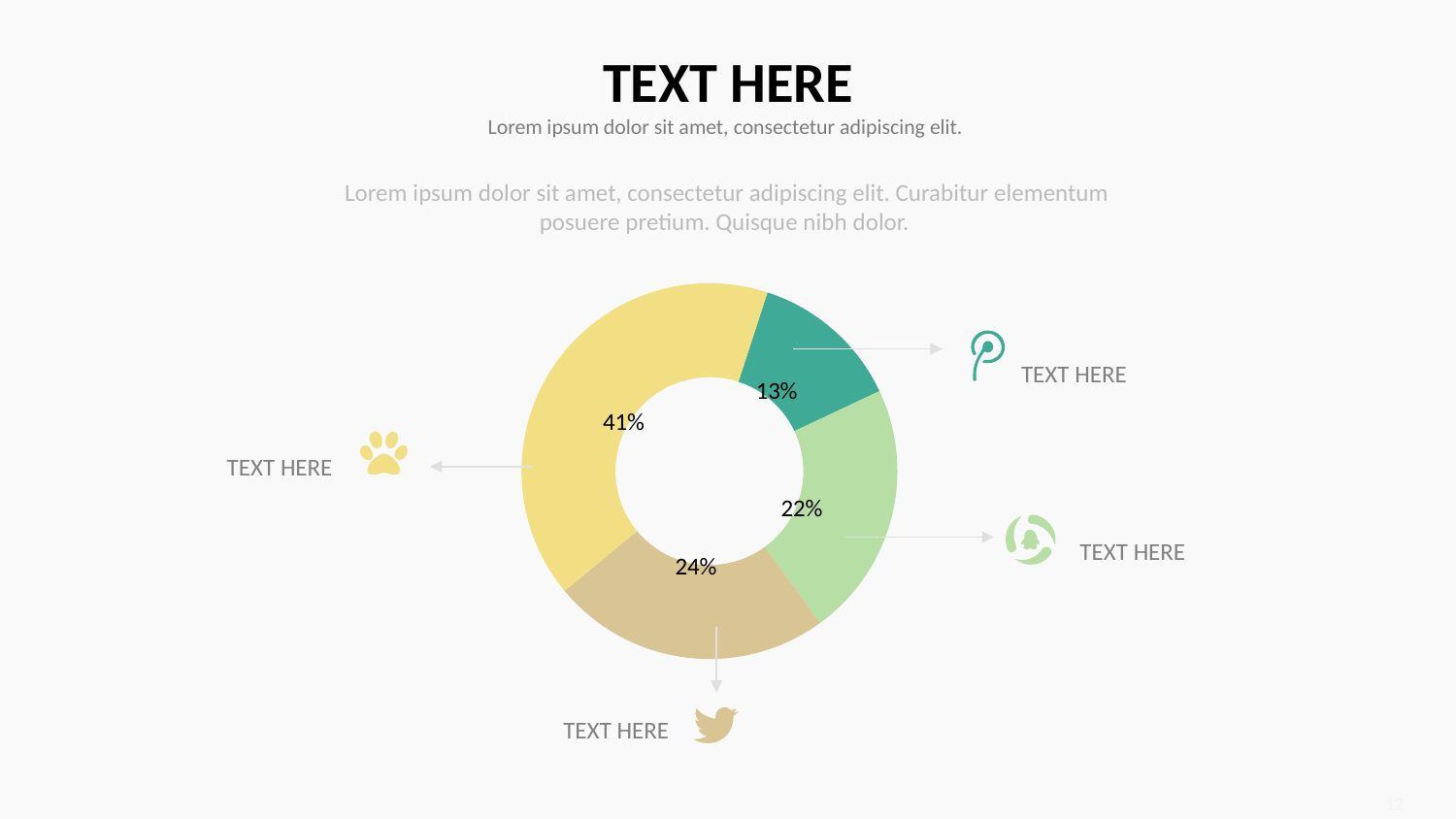

TEXT HERE
Lorem ipsum dolor sit amet, consectetur adipiscing elit.
Lorem ipsum dolor sit amet, consectetur adipiscing elit. Curabitur elementum posuere pretium. Quisque nibh dolor.

### Chart

| Category | 销售额 |
|---|---|
| 第一季度 | 13.0 |
| 第二季度 | 22.0 |
| 第三季度 | 24.0 |
| 第四季度 | 41.0 |
TEXT HERE

TEXT HERE

TEXT HERE
TEXT HERE